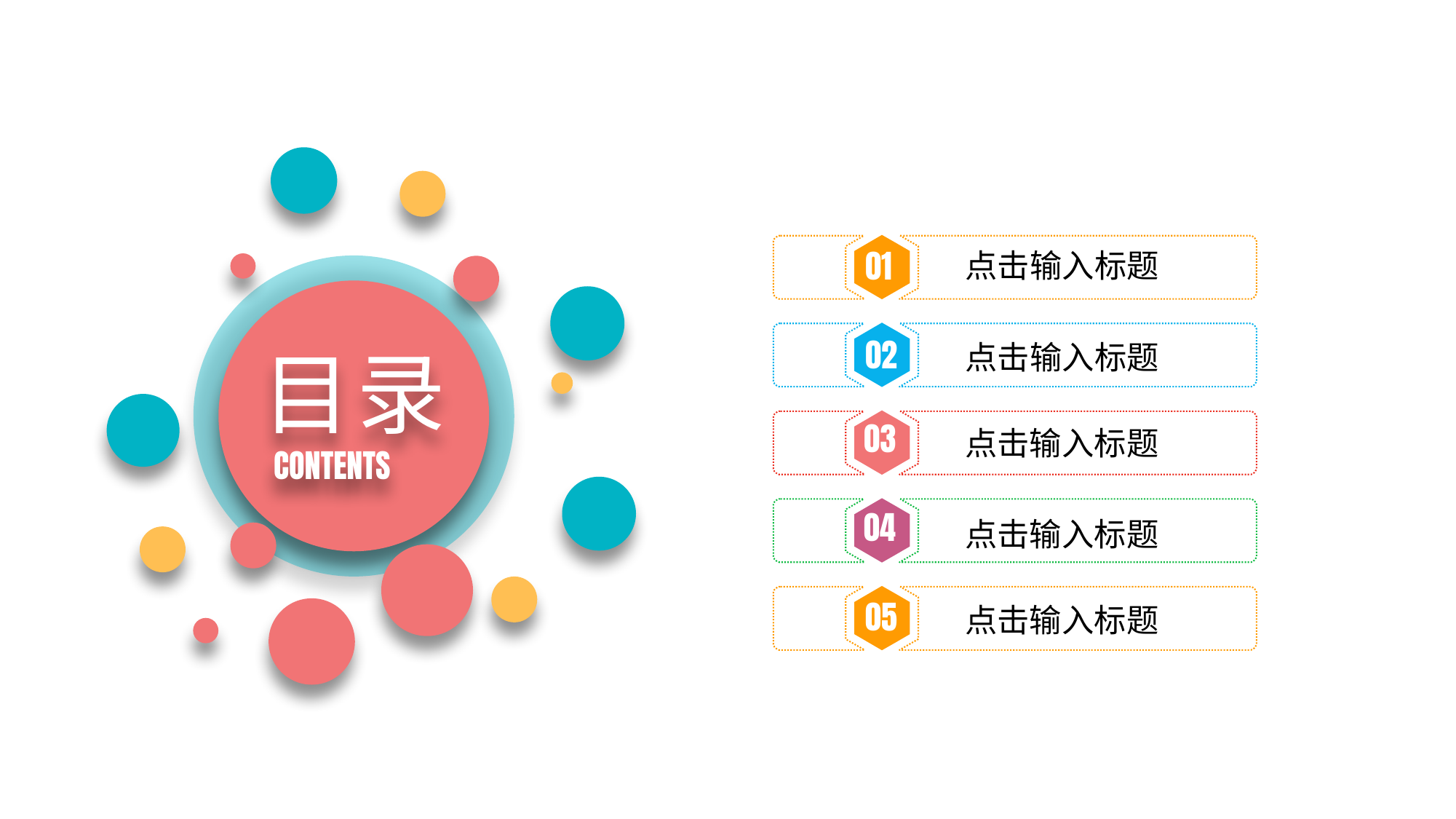

点击输入标题
01

点击输入标题
02
目录

点击输入标题
03
CONTENTS

04
点击输入标题

点击输入标题
05